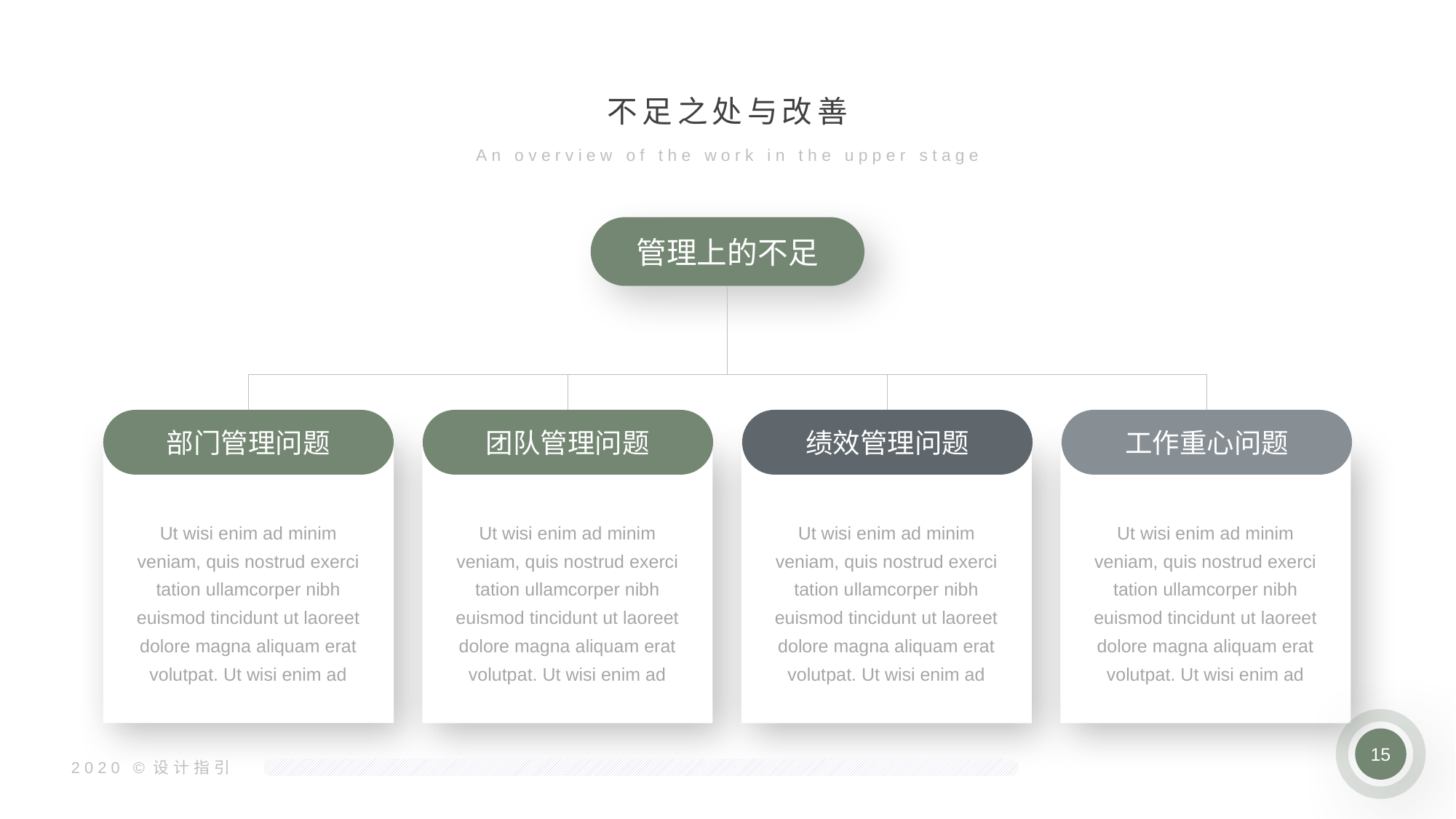

不足之处与改善
An overview of the work in the upper stage
管理上的不足
部门管理问题
团队管理问题
绩效管理问题
工作重心问题

Ut wisi enim ad minim veniam, quis nostrud exerci tation ullamcorper nibh euismod tincidunt ut laoreet dolore magna aliquam erat volutpat. Ut wisi enim ad
Ut wisi enim ad minim veniam, quis nostrud exerci tation ullamcorper nibh euismod tincidunt ut laoreet dolore magna aliquam erat volutpat. Ut wisi enim ad
Ut wisi enim ad minim veniam, quis nostrud exerci tation ullamcorper nibh euismod tincidunt ut laoreet dolore magna aliquam erat volutpat. Ut wisi enim ad
Ut wisi enim ad minim veniam, quis nostrud exerci tation ullamcorper nibh euismod tincidunt ut laoreet dolore magna aliquam erat volutpat. Ut wisi enim ad

15
2020 ©设计指引